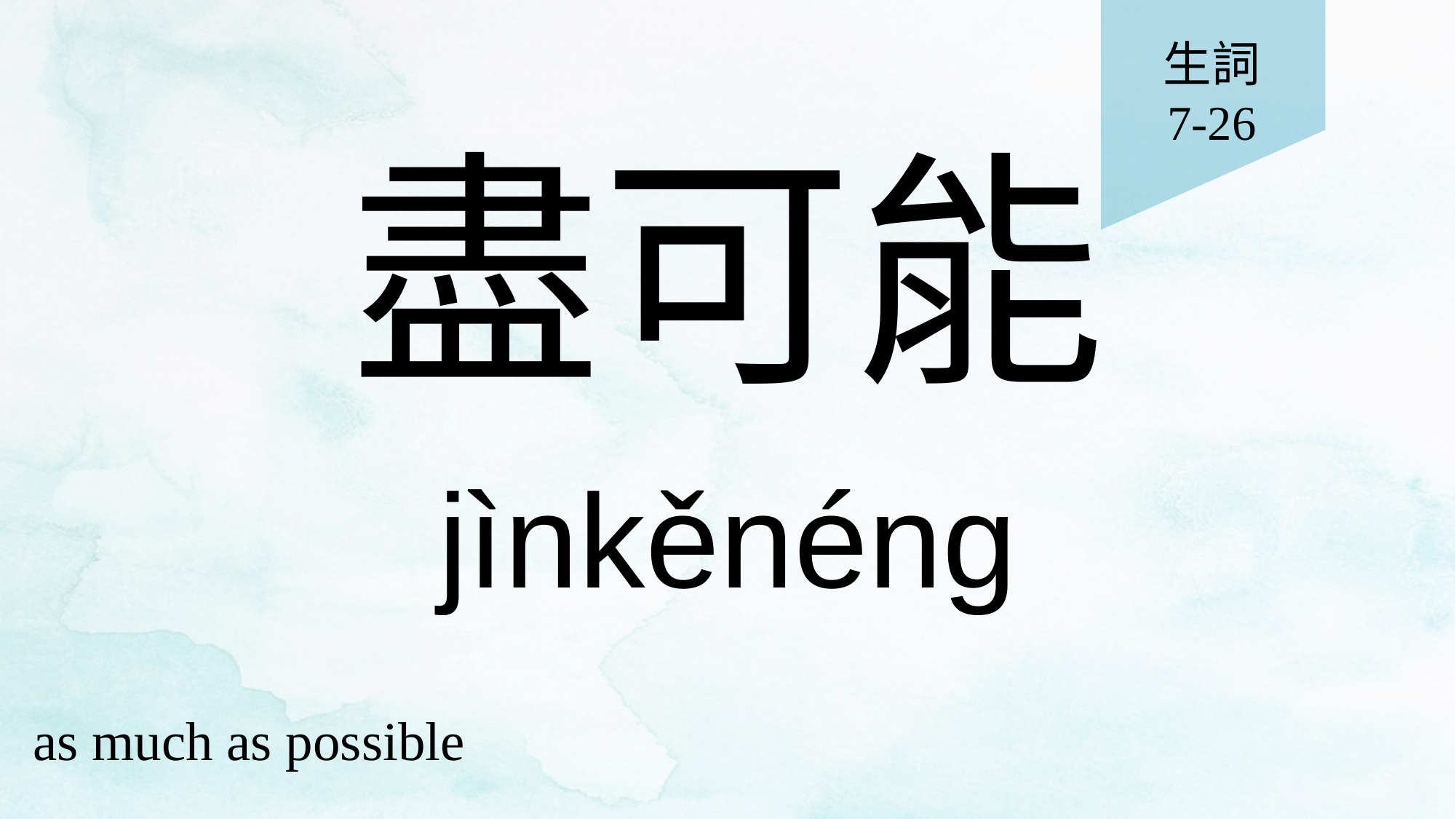

生詞
7-26
# 盡可能
jìnkěnéng
as much as possible